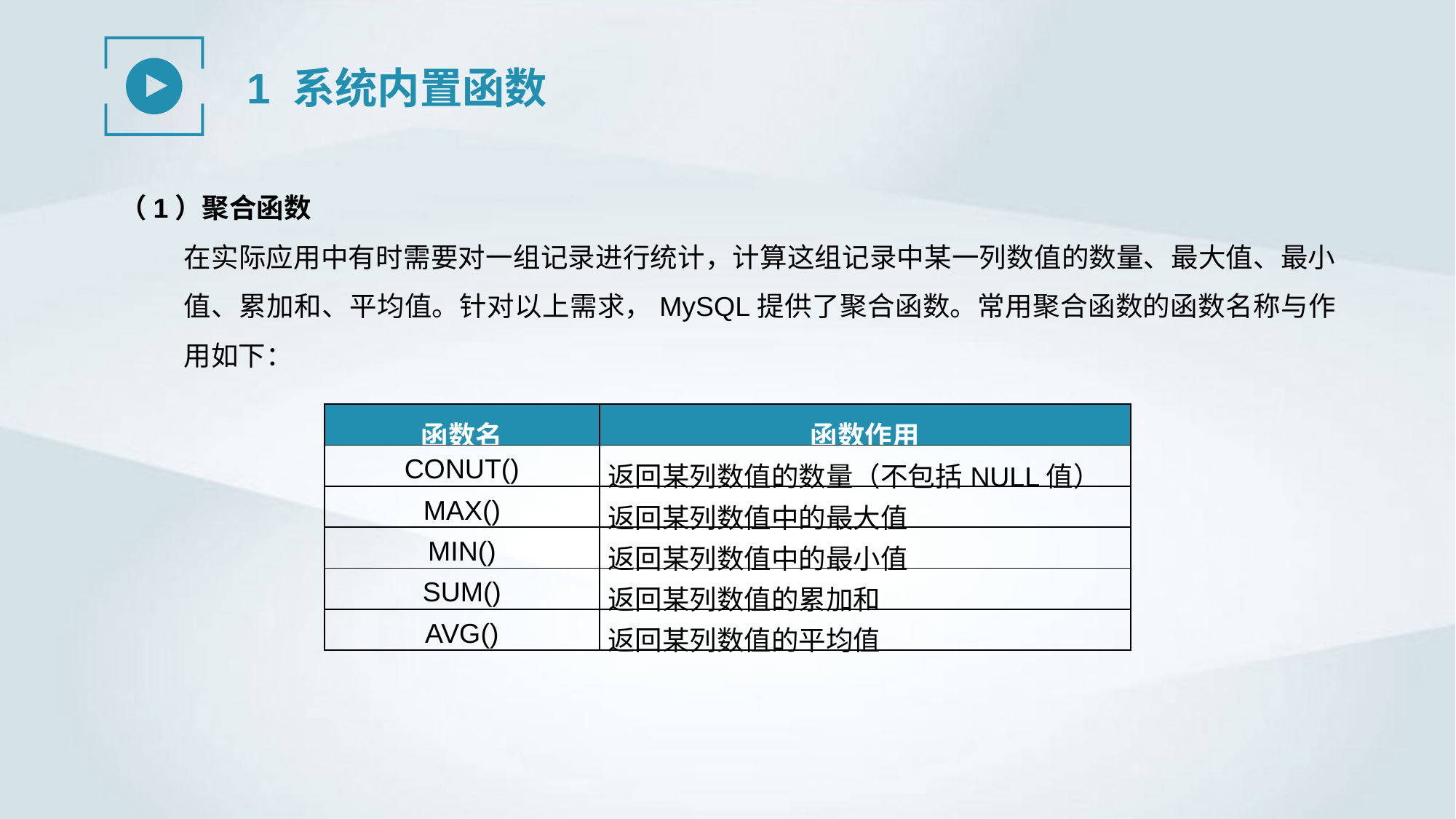

1 系统内置函数
（1）聚合函数
在实际应用中有时需要对一组记录进行统计，计算这组记录中某一列数值的数量、最大值、最小值、累加和、平均值。针对以上需求，MySQL提供了聚合函数。常用聚合函数的函数名称与作用如下：
| 函数名 | 函数作用 |
| --- | --- |
| CONUT() | 返回某列数值的数量（不包括NULL值） |
| MAX() | 返回某列数值中的最大值 |
| MIN() | 返回某列数值中的最小值 |
| SUM() | 返回某列数值的累加和 |
| AVG() | 返回某列数值的平均值 |